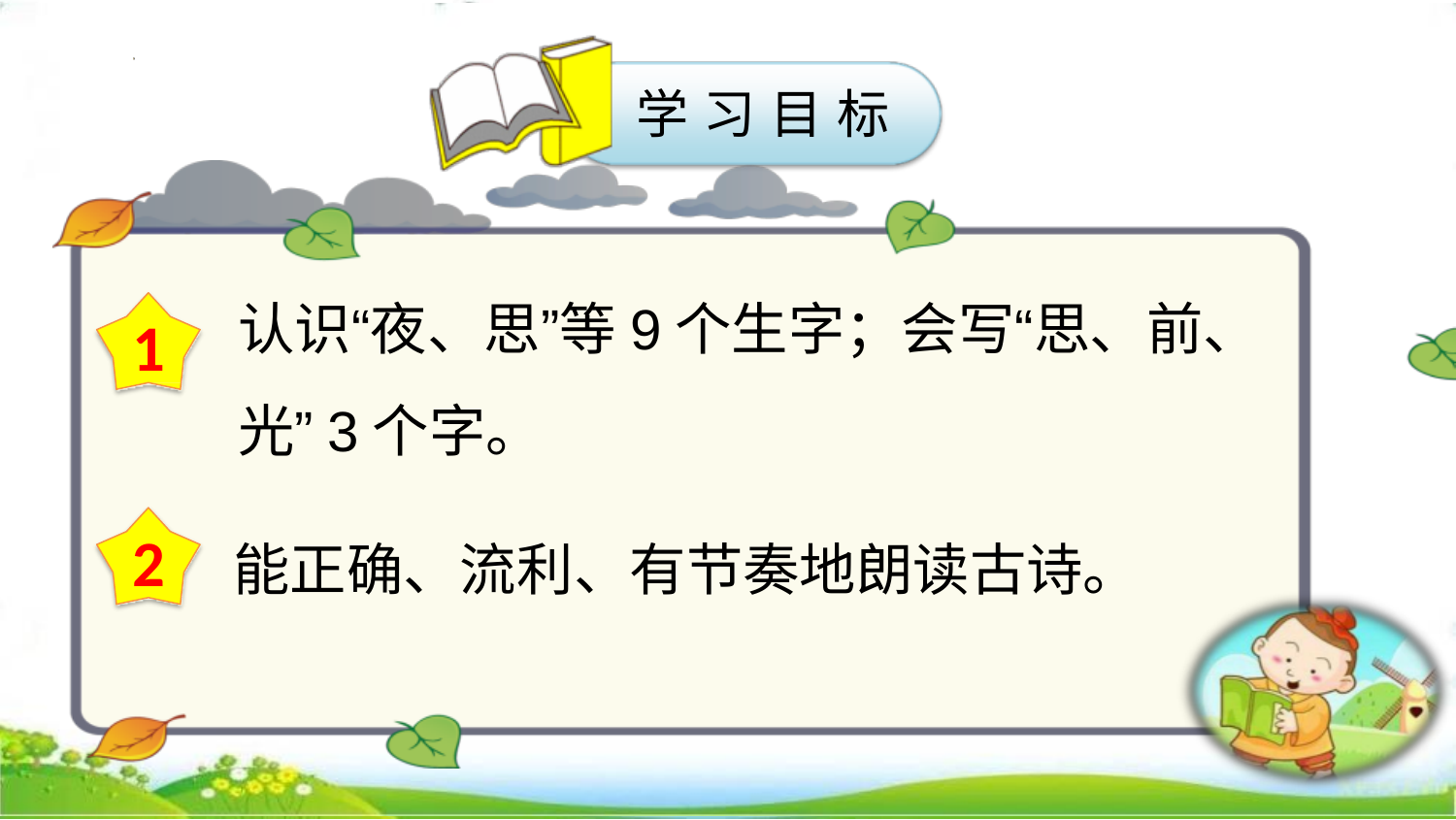

学 习 目 标

# 认识“夜、思”等9个生字；会写“思、前、光”3个字。

1

2
能正确、流利、有节奏地朗读古诗。